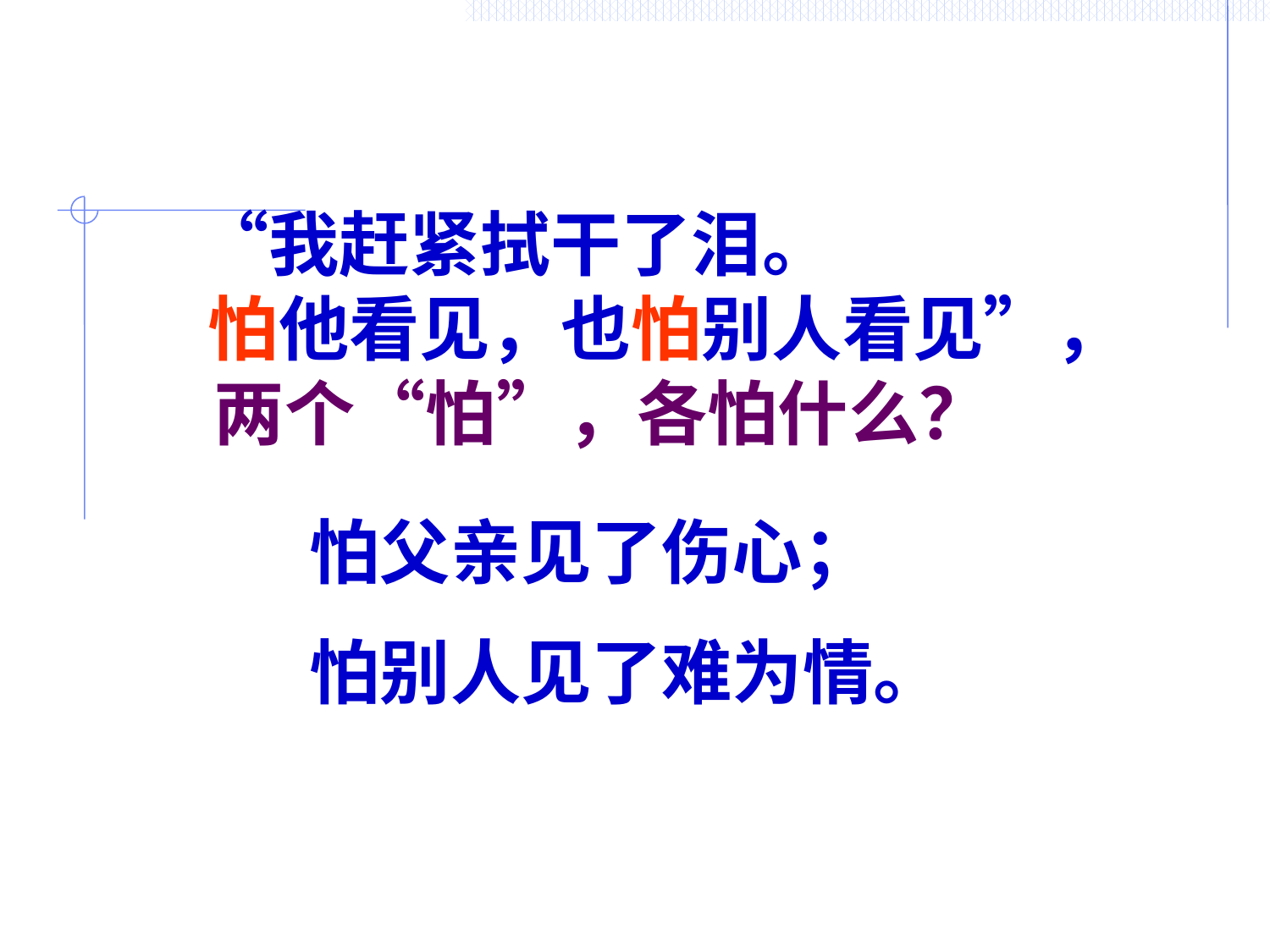

“我赶紧拭干了泪。
     怕他看见，也怕别人看见”，
　 两个“怕”，各怕什么？
怕父亲见了伤心；
怕别人见了难为情。